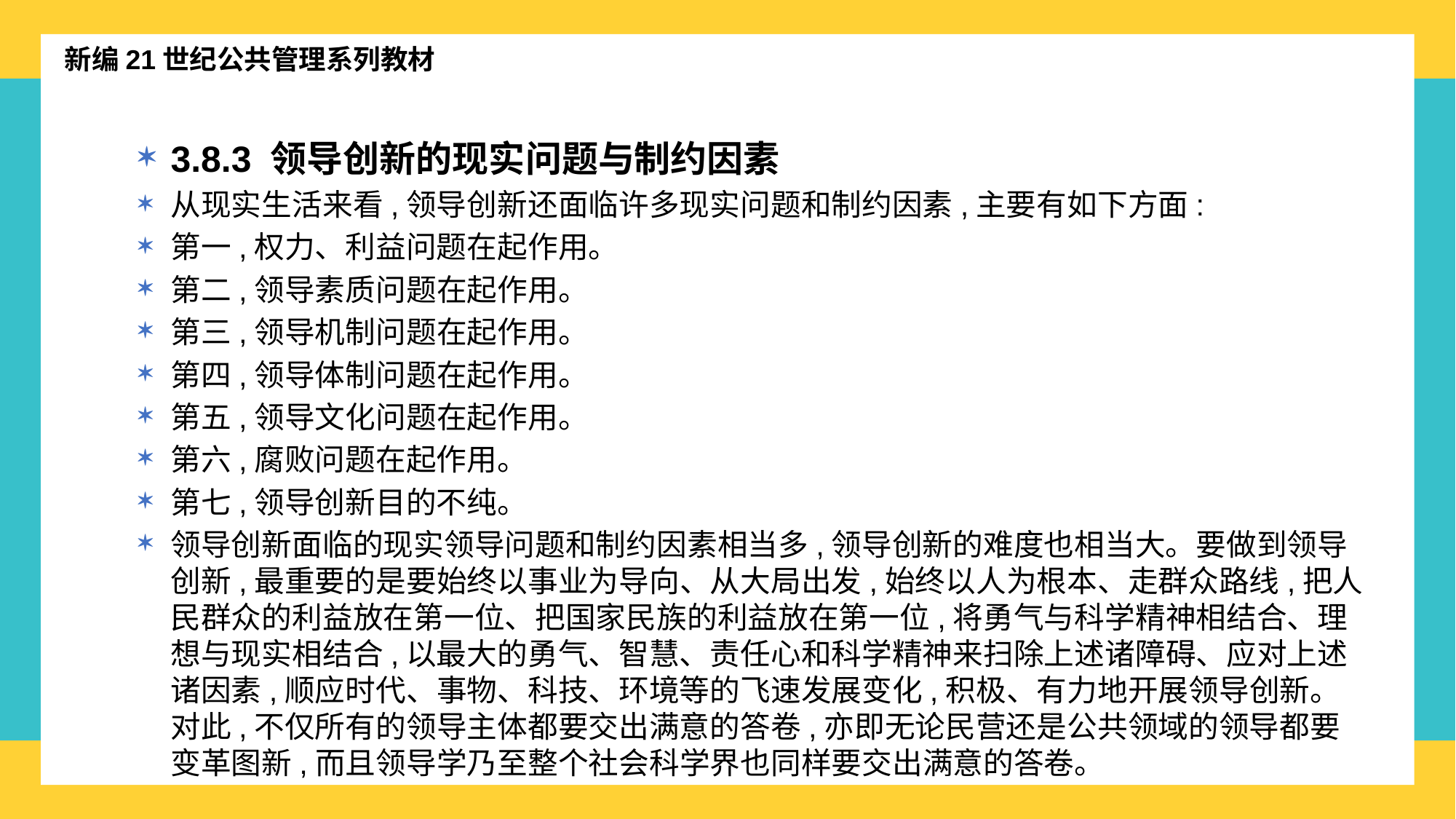

新编21世纪公共管理系列教材
3.8.3 领导创新的现实问题与制约因素
从现实生活来看,领导创新还面临许多现实问题和制约因素,主要有如下方面:
第一,权力、利益问题在起作用。
第二,领导素质问题在起作用。
第三,领导机制问题在起作用。
第四,领导体制问题在起作用。
第五,领导文化问题在起作用。
第六,腐败问题在起作用。
第七,领导创新目的不纯。
领导创新面临的现实领导问题和制约因素相当多,领导创新的难度也相当大。要做到领导创新,最重要的是要始终以事业为导向、从大局出发,始终以人为根本、走群众路线,把人民群众的利益放在第一位、把国家民族的利益放在第一位,将勇气与科学精神相结合、理想与现实相结合,以最大的勇气、智慧、责任心和科学精神来扫除上述诸障碍、应对上述诸因素,顺应时代、事物、科技、环境等的飞速发展变化,积极、有力地开展领导创新。对此,不仅所有的领导主体都要交出满意的答卷,亦即无论民营还是公共领域的领导都要变革图新,而且领导学乃至整个社会科学界也同样要交出满意的答卷。